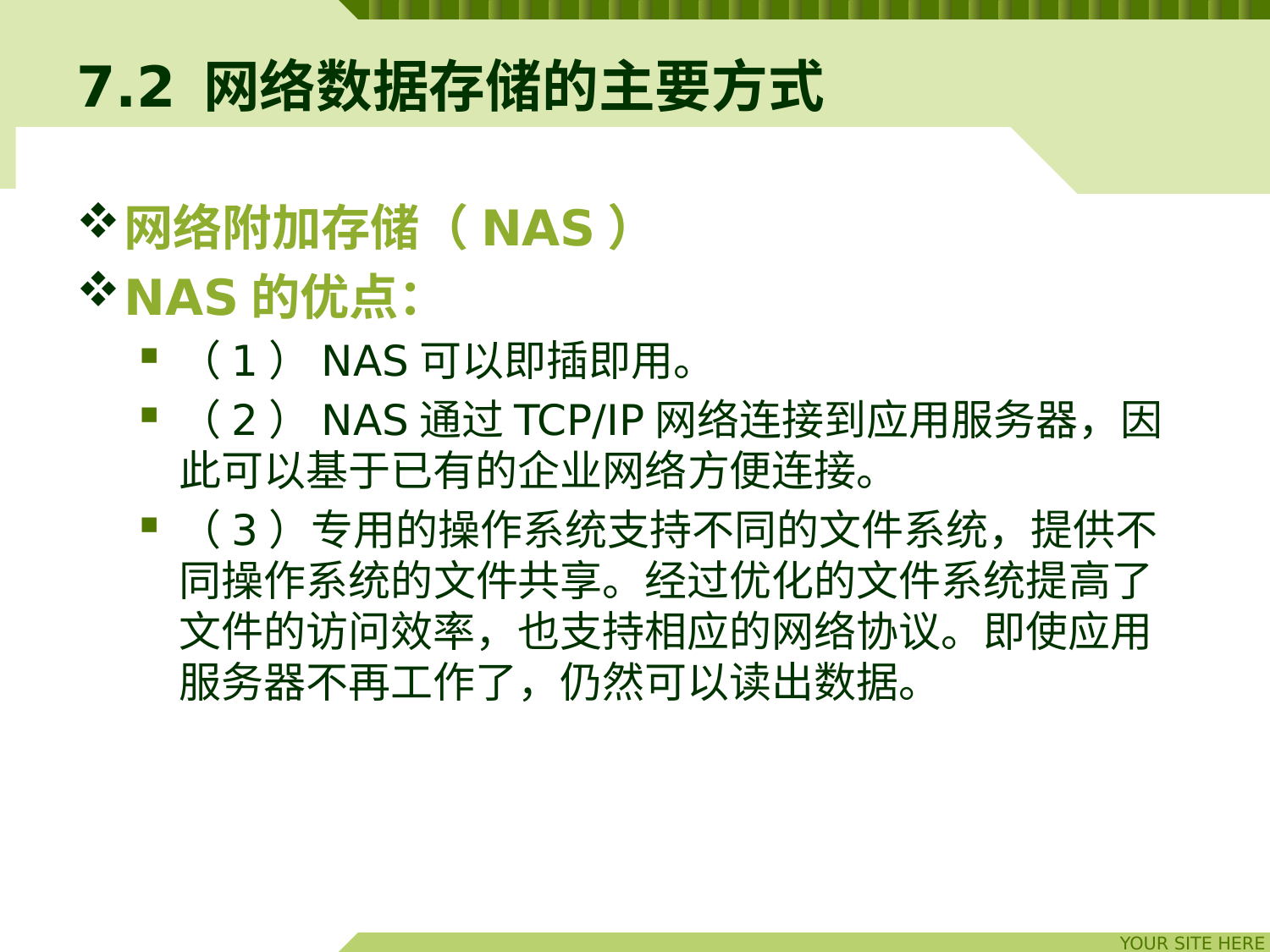

# 7.2	网络数据存储的主要方式
网络附加存储（NAS）
NAS的优点：
（1）NAS可以即插即用。
（2）NAS通过TCP/IP网络连接到应用服务器，因此可以基于已有的企业网络方便连接。
（3）专用的操作系统支持不同的文件系统，提供不同操作系统的文件共享。经过优化的文件系统提高了文件的访问效率，也支持相应的网络协议。即使应用服务器不再工作了，仍然可以读出数据。